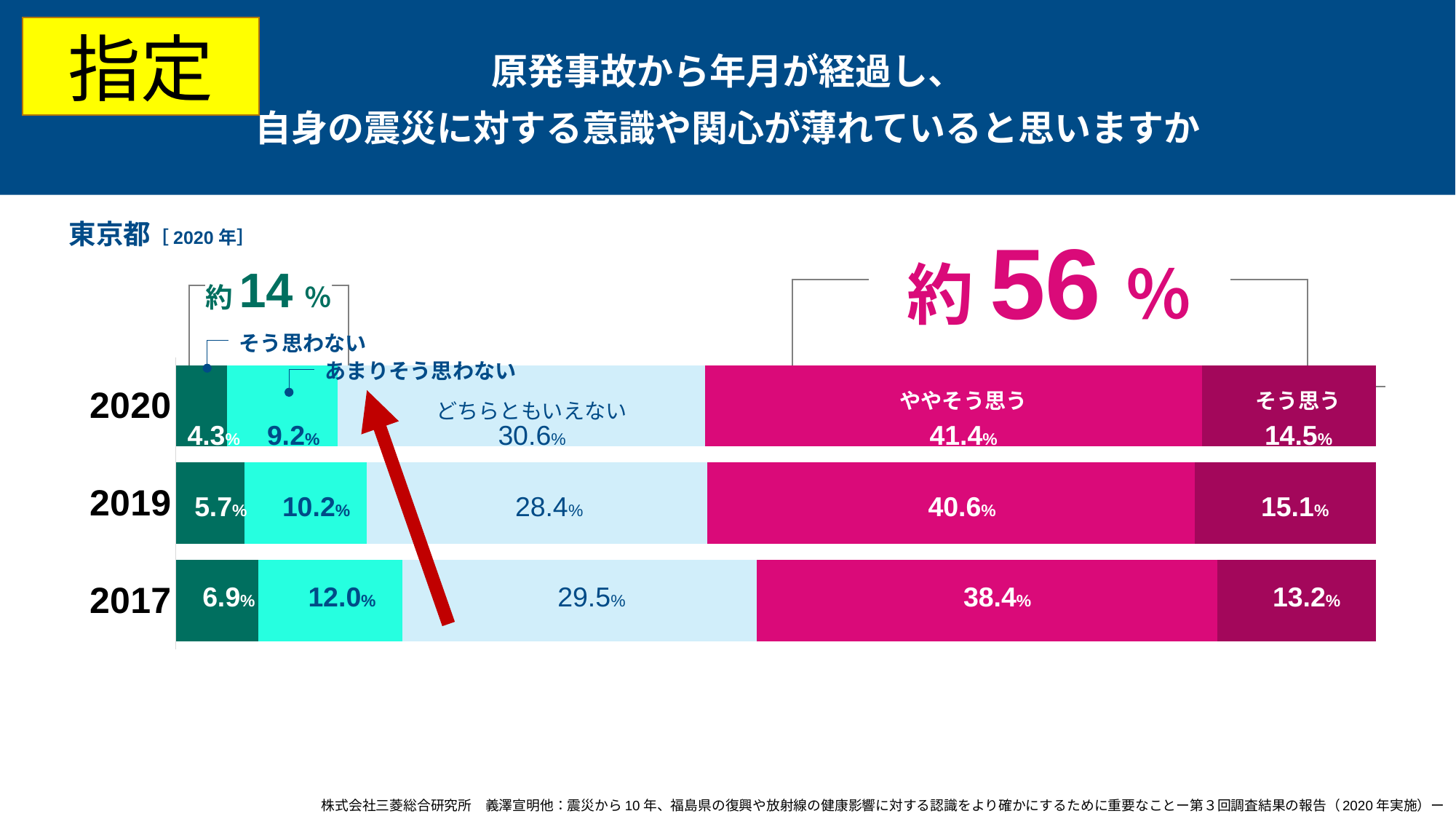

指定
原発事故から年月が経過し、
自身の震災に対する意識や関心が薄れていると思いますか
東京都［2020年］
約56％
約14％

そう思わない
あまりそう思わない

### Chart

| Category | 起こる可能性は極めて低い | 起こる可能性は低い | 起こる可能性は高い | 起こる可能性は非常に高い | 列1 |
|---|---|---|---|---|---|
| 2017 | 6.9 | 12.0 | 29.5 | 38.4 | 13.2 |
| 2019 | 5.7 | 10.2 | 28.4 | 40.6 | 15.1 |
| 2020 | 4.3 | 9.2 | 30.6 | 41.4 | 14.5 |
ややそう思う
そう思う
どちらともいえない
4.3%
9.2%
30.6%
41.4%
14.5%
5.7%
10.2%
28.4%
40.6%
15.1%
6.9%
12.0%
29.5%
38.4%
13.2%
株式会社三菱総合研究所　義澤宣明他：震災から10年、福島県の復興や放射線の健康影響に対する認識をより確かにするために重要なことー第３回調査結果の報告（2020年実施）ー